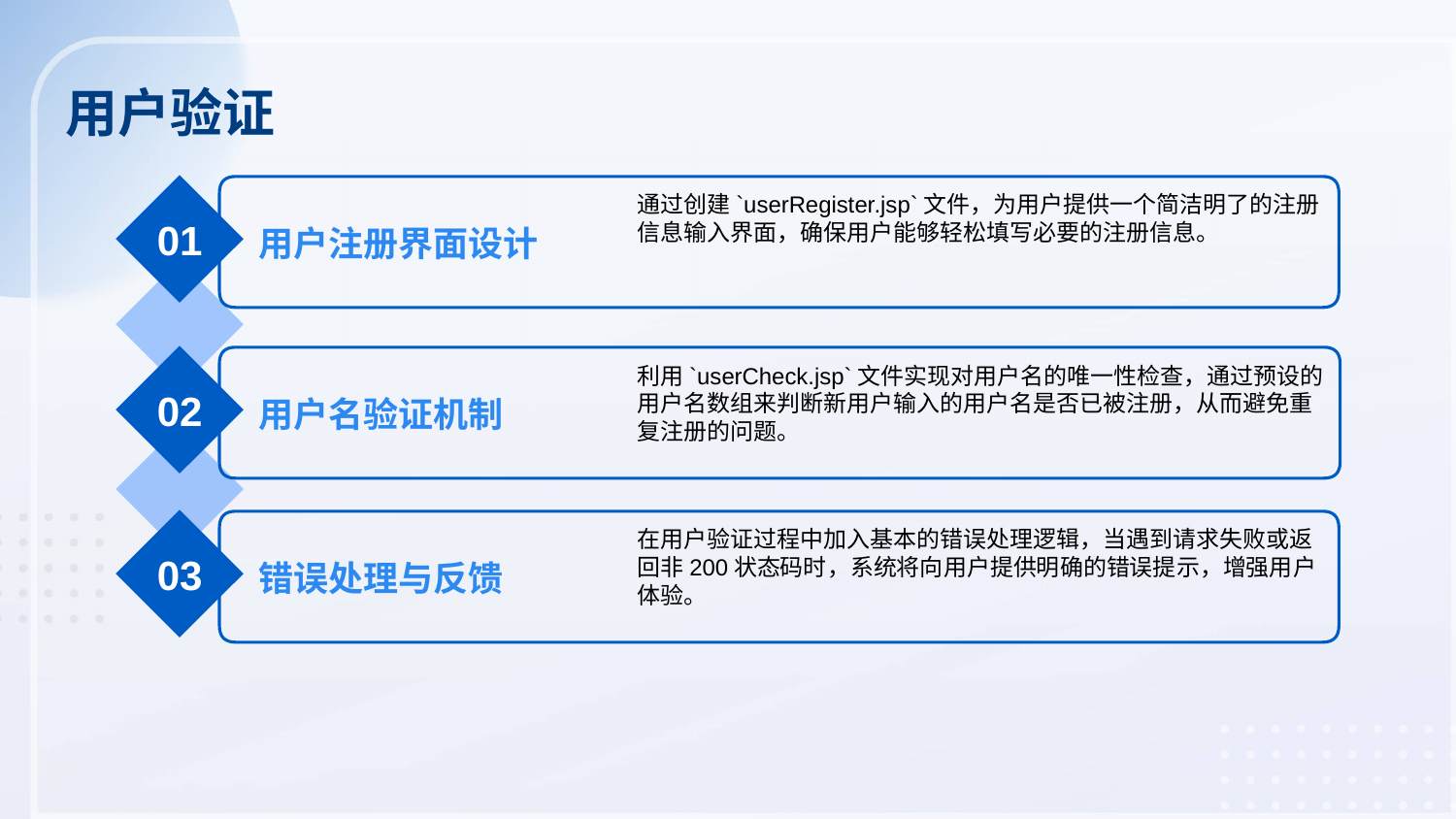

用户验证
通过创建`userRegister.jsp`文件，为用户提供一个简洁明了的注册信息输入界面，确保用户能够轻松填写必要的注册信息。

01

用户注册界面设计

利用`userCheck.jsp`文件实现对用户名的唯一性检查，通过预设的用户名数组来判断新用户输入的用户名是否已被注册，从而避免重复注册的问题。

02

用户名验证机制

在用户验证过程中加入基本的错误处理逻辑，当遇到请求失败或返回非200状态码时，系统将向用户提供明确的错误提示，增强用户体验。

03

错误处理与反馈